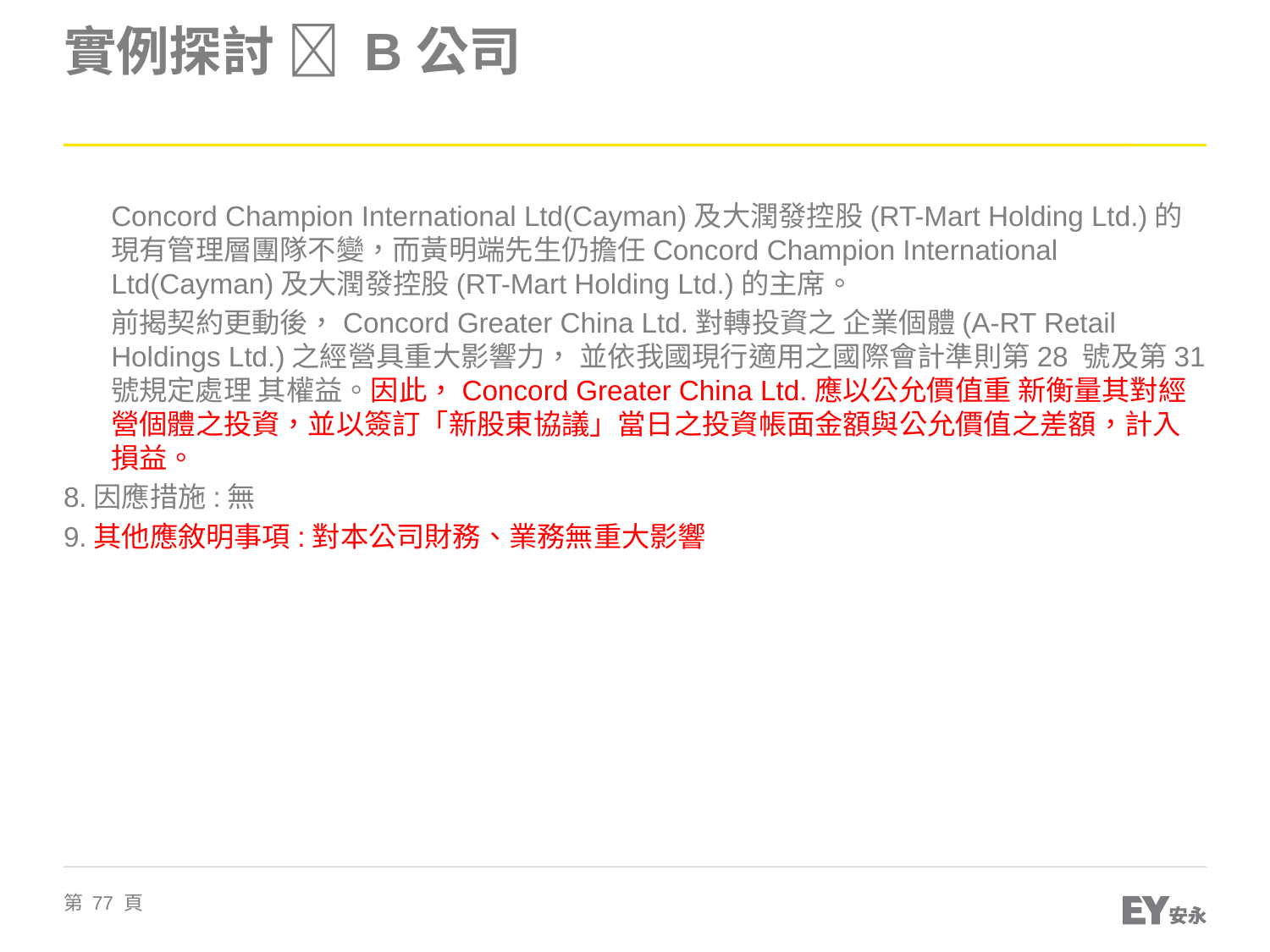

# 實例探討 − B公司
	Concord Champion International Ltd(Cayman)及大潤發控股(RT-Mart Holding Ltd.)的現有管理層團隊不變，而黃明端先生仍擔任Concord Champion International Ltd(Cayman)及大潤發控股(RT-Mart Holding Ltd.)的主席。
	前揭契約更動後，Concord Greater China Ltd.對轉投資之 企業個體(A-RT Retail Holdings Ltd.)之經營具重大影響力， 並依我國現行適用之國際會計準則第28 號及第31 號規定處理 其權益。因此，Concord Greater China Ltd.應以公允價值重 新衡量其對經營個體之投資，並以簽訂「新股東協議」當日之投資帳面金額與公允價值之差額，計入損益。
8.因應措施:無
9.其他應敘明事項:對本公司財務、業務無重大影響